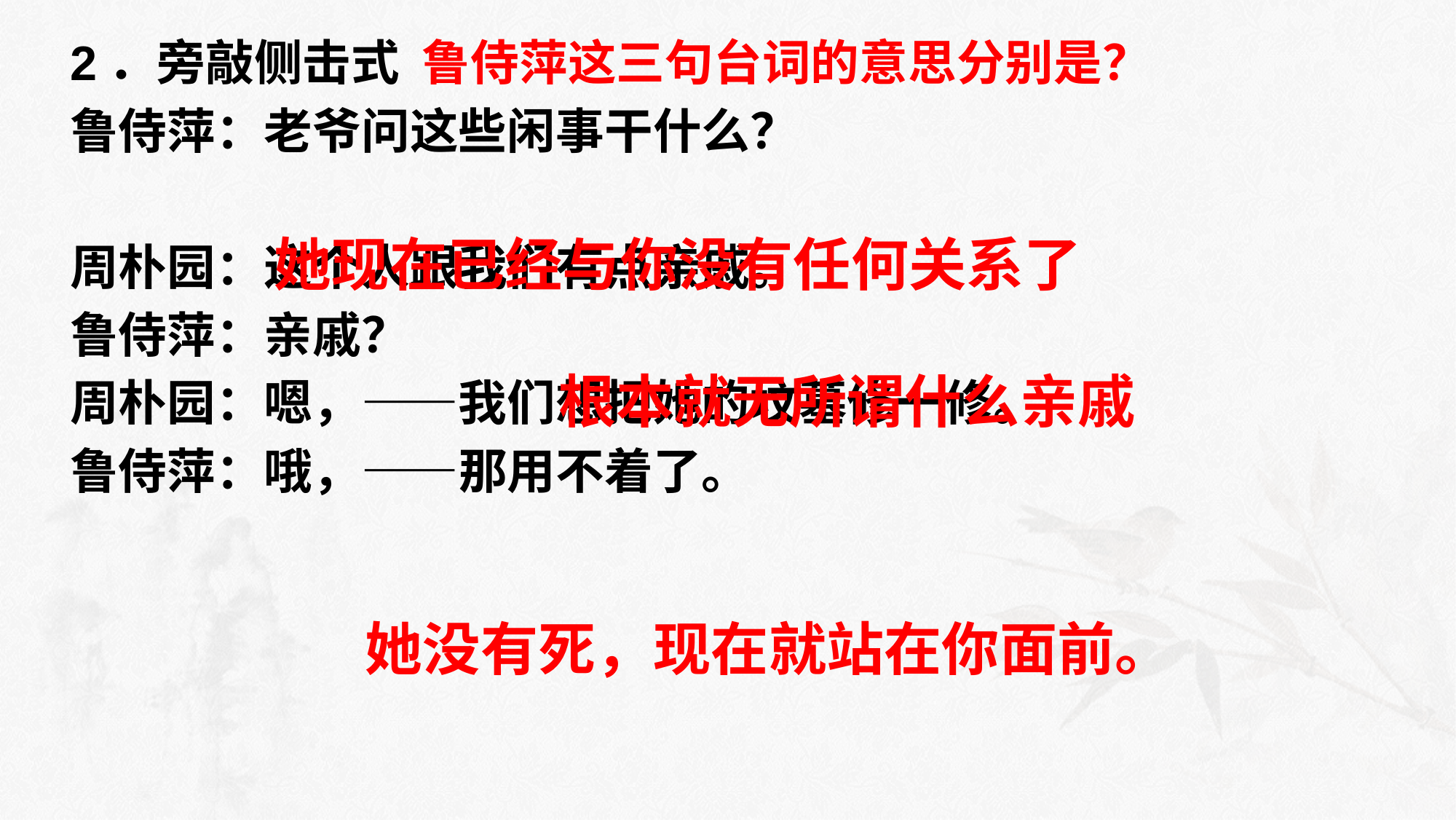

2．旁敲侧击式  鲁侍萍这三句台词的意思分别是？
鲁侍萍：老爷问这些闲事干什么？

周朴园：这个人跟我们有点亲戚。
鲁侍萍：亲戚？
周朴园：嗯，——我们想把她的坟墓修一修。
鲁侍萍：哦，——那用不着了。

#
她现在已经与你没有任何关系了
根本就无所谓什么亲戚
她没有死，现在就站在你面前。